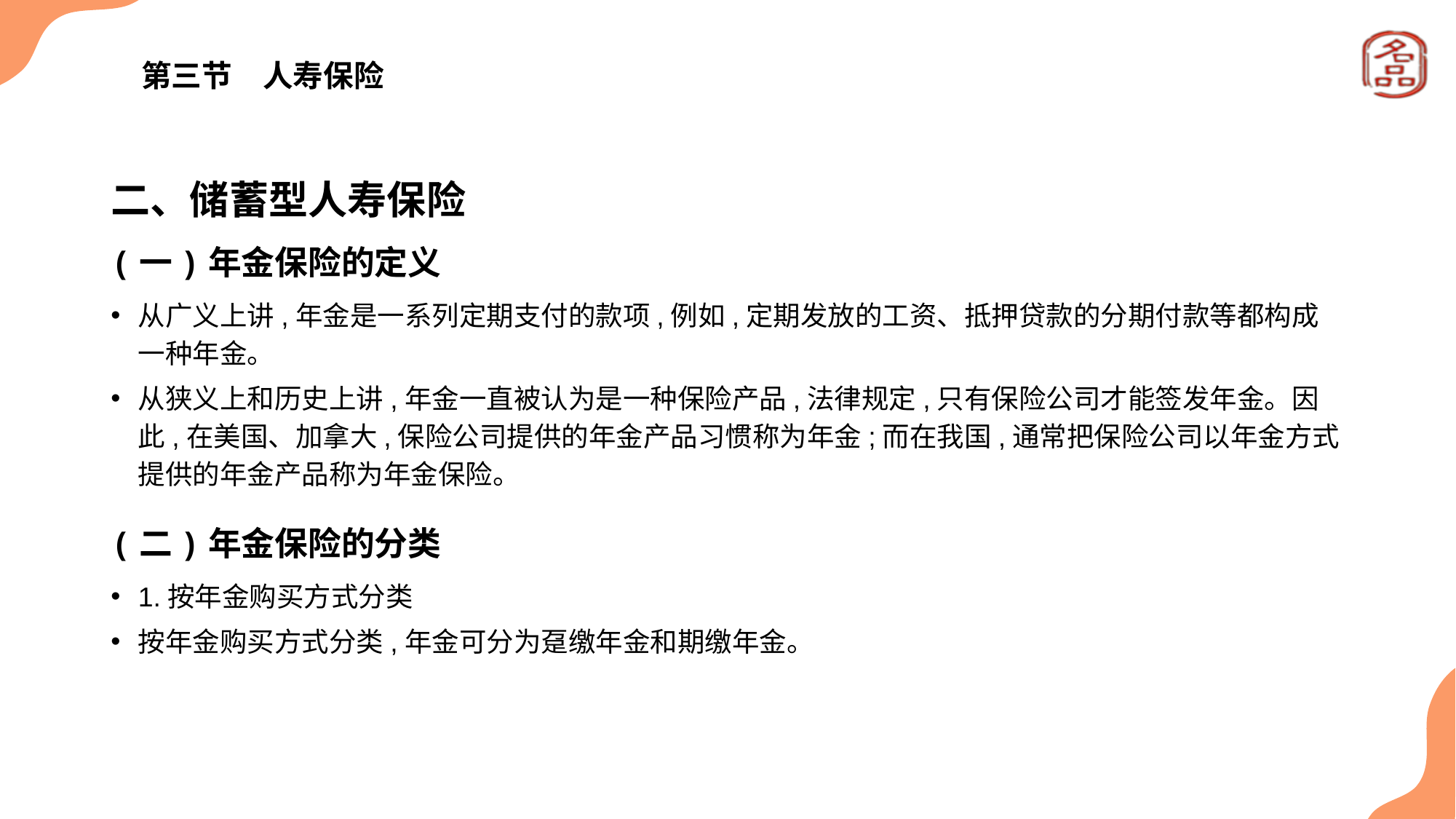

# 第三节　人寿保险
二、储蓄型人寿保险
(一)年金保险的定义
从广义上讲,年金是一系列定期支付的款项,例如,定期发放的工资、抵押贷款的分期付款等都构成一种年金。
从狭义上和历史上讲,年金一直被认为是一种保险产品,法律规定,只有保险公司才能签发年金。因此,在美国、加拿大,保险公司提供的年金产品习惯称为年金;而在我国,通常把保险公司以年金方式提供的年金产品称为年金保险。
(二)年金保险的分类
1.按年金购买方式分类
按年金购买方式分类,年金可分为趸缴年金和期缴年金。